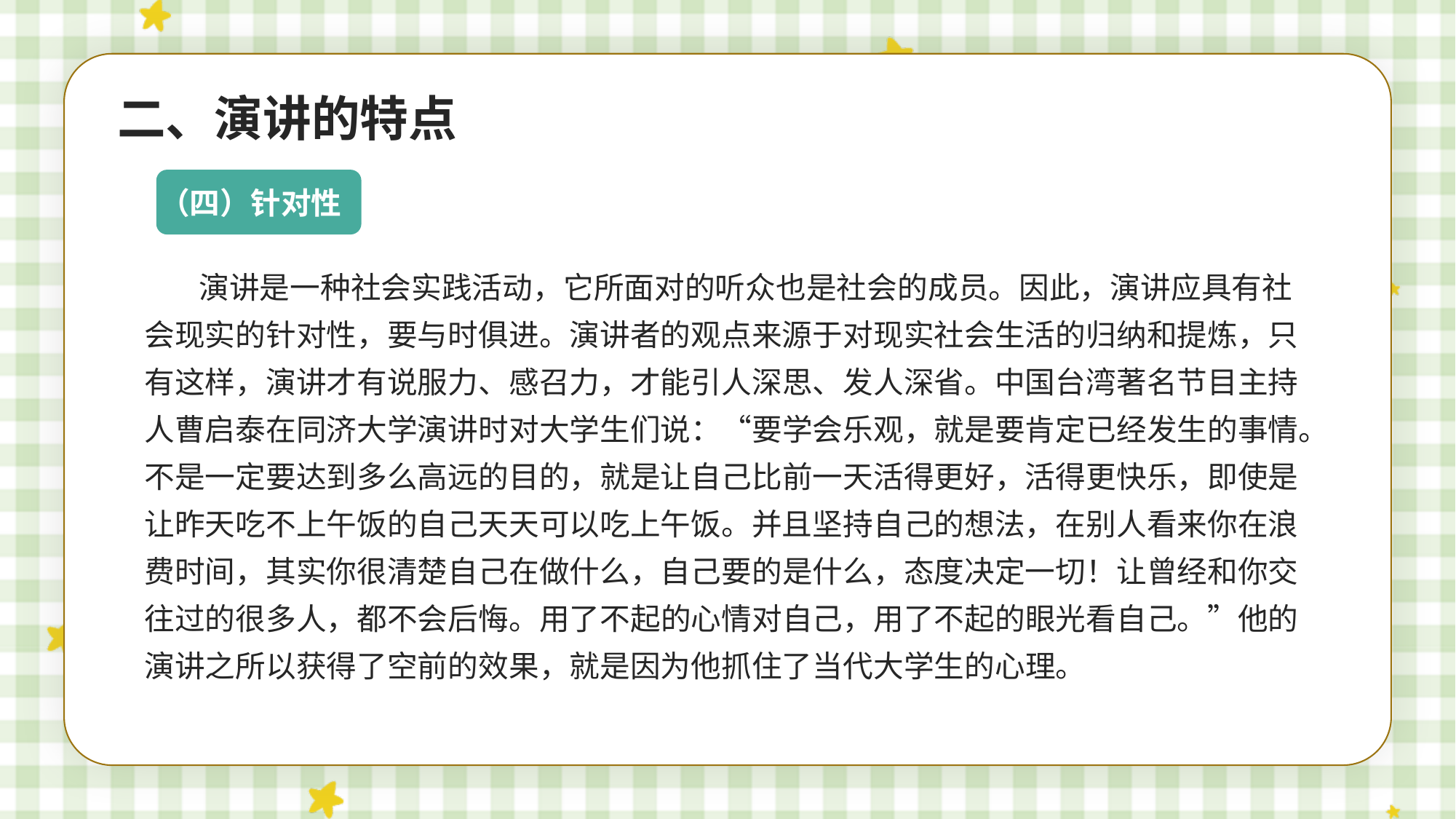

二、演讲的特点
（四）针对性
演讲是一种社会实践活动，它所面对的听众也是社会的成员。因此，演讲应具有社会现实的针对性，要与时俱进。演讲者的观点来源于对现实社会生活的归纳和提炼，只有这样，演讲才有说服力、感召力，才能引人深思、发人深省。中国台湾著名节目主持人曹启泰在同济大学演讲时对大学生们说：“要学会乐观，就是要肯定已经发生的事情。不是一定要达到多么高远的目的，就是让自己比前一天活得更好，活得更快乐，即使是让昨天吃不上午饭的自己天天可以吃上午饭。并且坚持自己的想法，在别人看来你在浪费时间，其实你很清楚自己在做什么，自己要的是什么，态度决定一切！让曾经和你交往过的很多人，都不会后悔。用了不起的心情对自己，用了不起的眼光看自己。”他的演讲之所以获得了空前的效果，就是因为他抓住了当代大学生的心理。